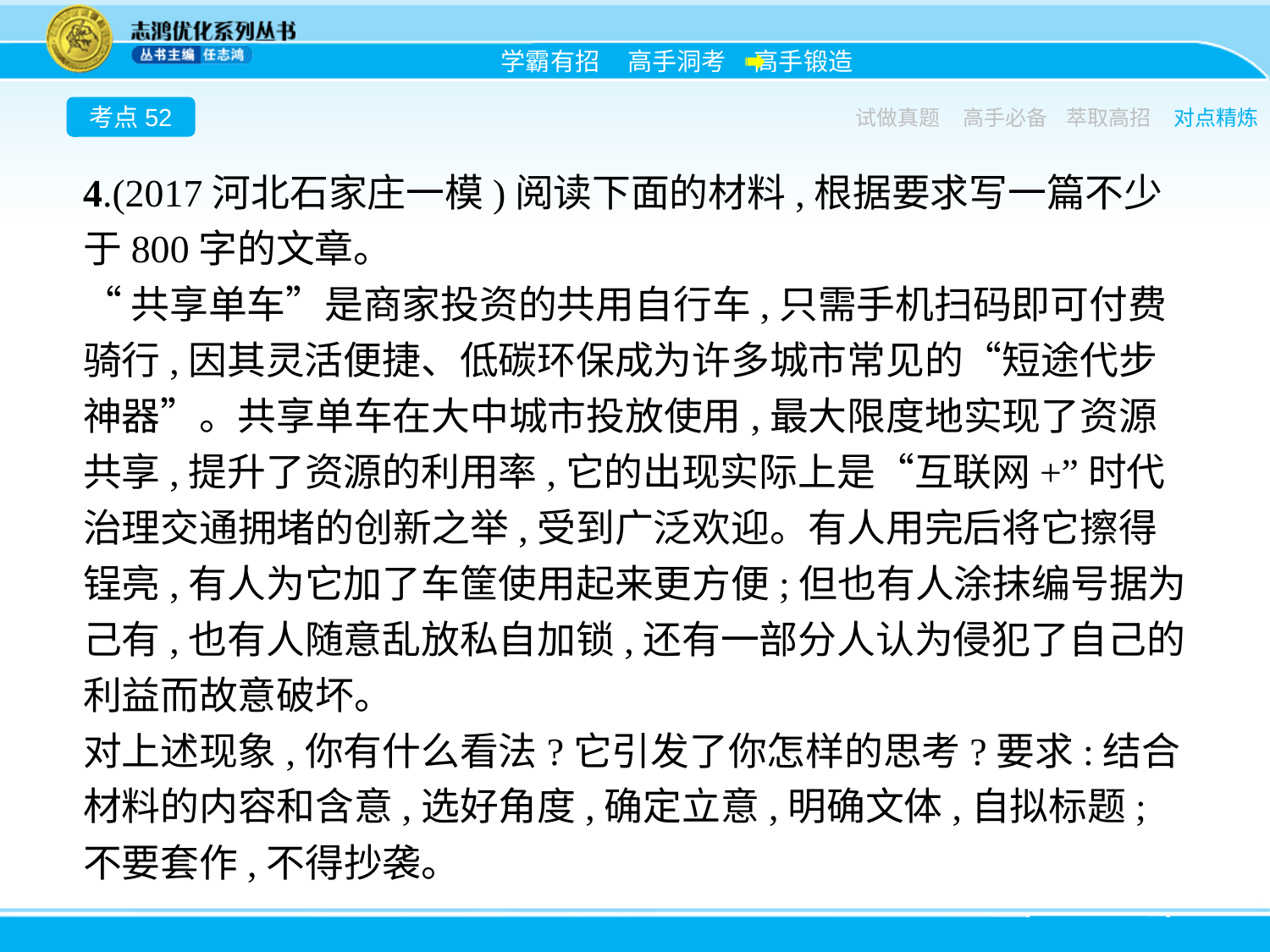

考点52
试做真题
高手必备
萃取高招
对点精炼
4.(2017河北石家庄一模)阅读下面的材料,根据要求写一篇不少于800字的文章。
“共享单车”是商家投资的共用自行车,只需手机扫码即可付费骑行,因其灵活便捷、低碳环保成为许多城市常见的“短途代步神器”。共享单车在大中城市投放使用,最大限度地实现了资源共享,提升了资源的利用率,它的出现实际上是“互联网+”时代治理交通拥堵的创新之举,受到广泛欢迎。有人用完后将它擦得锃亮,有人为它加了车筐使用起来更方便;但也有人涂抹编号据为己有,也有人随意乱放私自加锁,还有一部分人认为侵犯了自己的利益而故意破坏。
对上述现象,你有什么看法?它引发了你怎样的思考?要求:结合材料的内容和含意,选好角度,确定立意,明确文体,自拟标题;不要套作,不得抄袭。